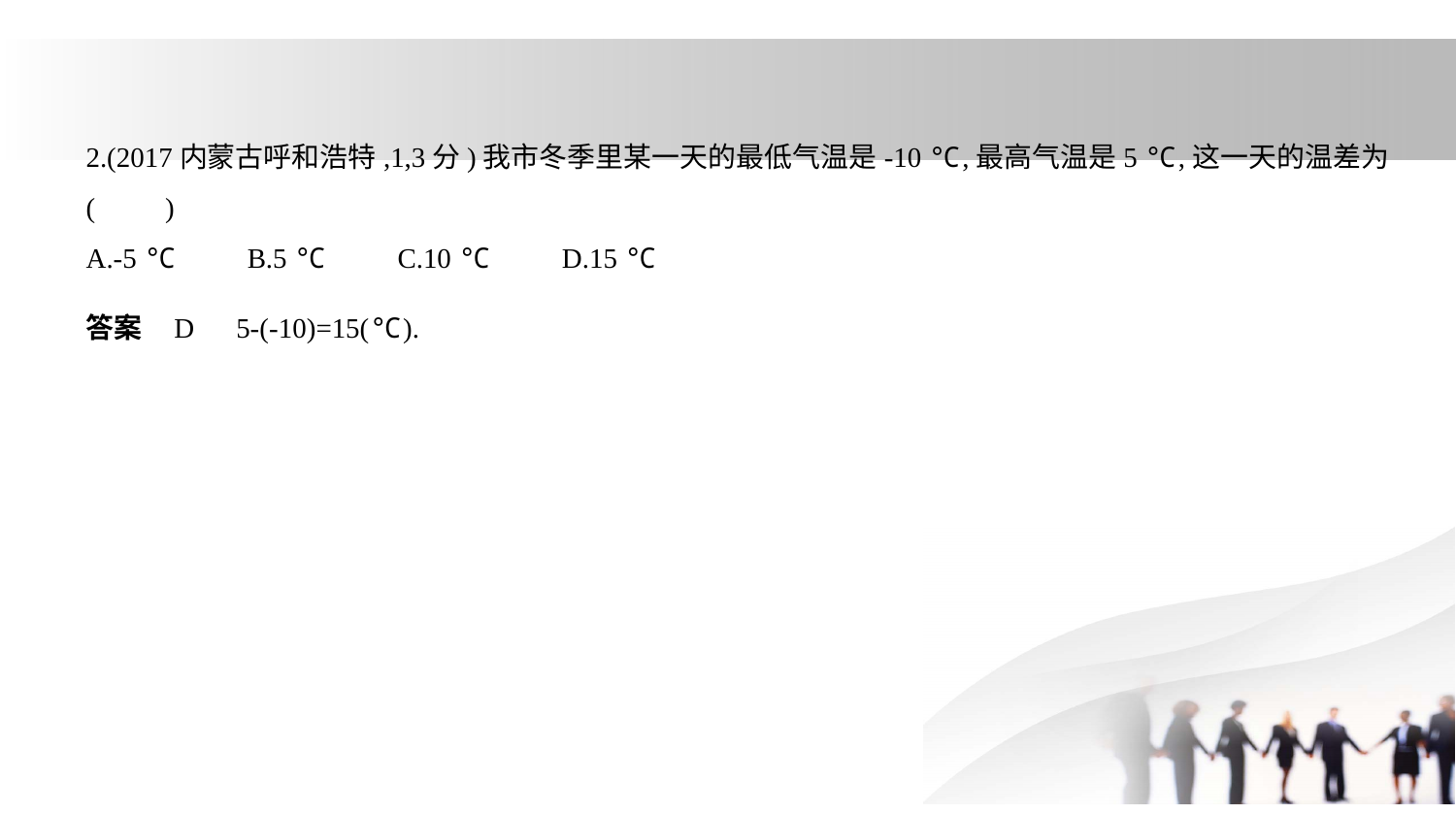

2.(2017内蒙古呼和浩特,1,3分)我市冬季里某一天的最低气温是-10 ℃,最高气温是5 ℃,这一天的温差为
(　　)
A.-5 ℃　　B.5 ℃　　C.10 ℃　　D.15 ℃
答案    D　5-(-10)=15(℃).